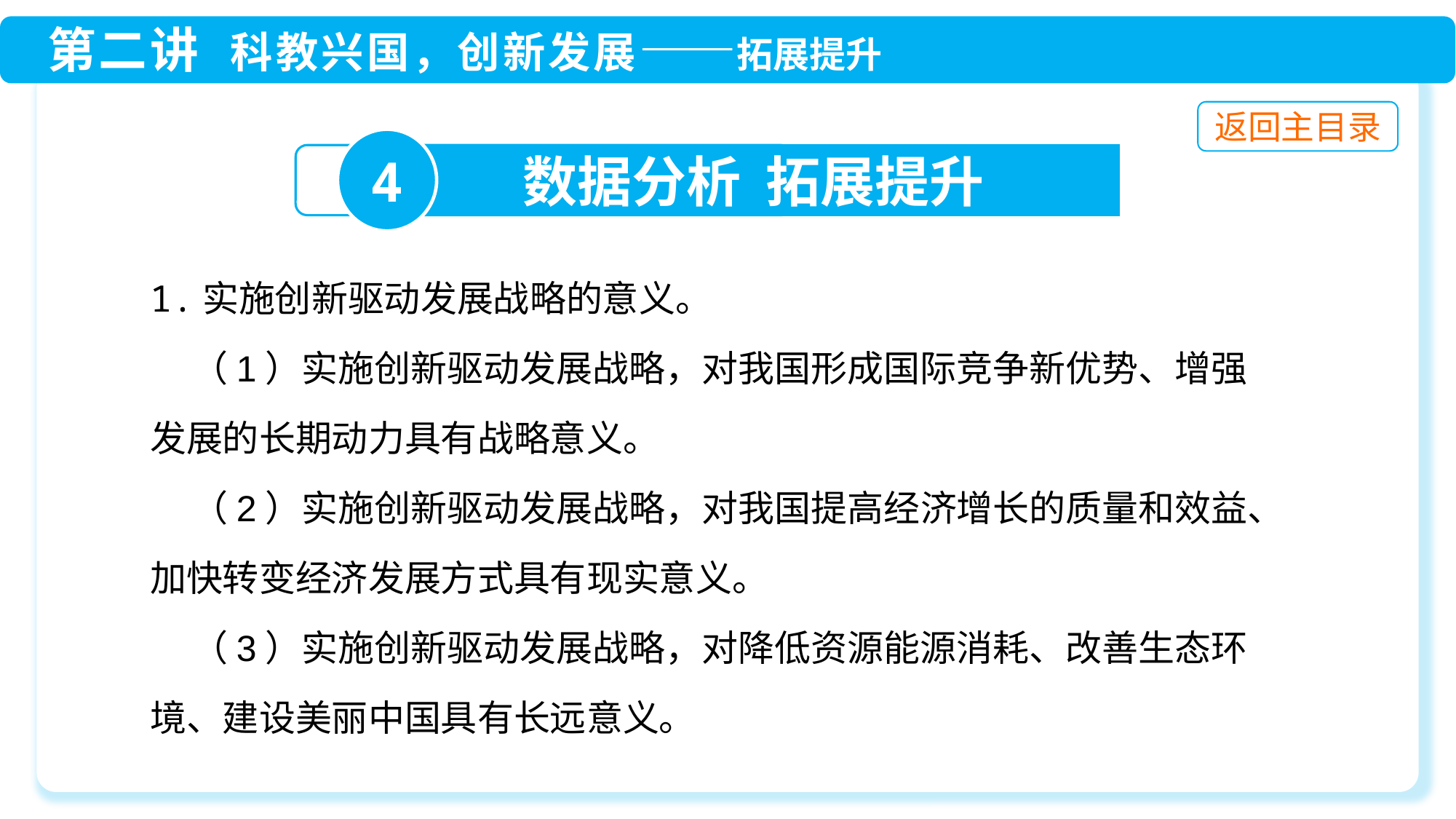

4

数据分析  拓展提升
1.实施创新驱动发展战略的意义。
    （1）实施创新驱动发展战略，对我国形成国际竞争新优势、增强发展的长期动力具有战略意义。
    （2）实施创新驱动发展战略，对我国提高经济增长的质量和效益、加快转变经济发展方式具有现实意义。
    （3）实施创新驱动发展战略，对降低资源能源消耗、改善生态环境、建设美丽中国具有长远意义。